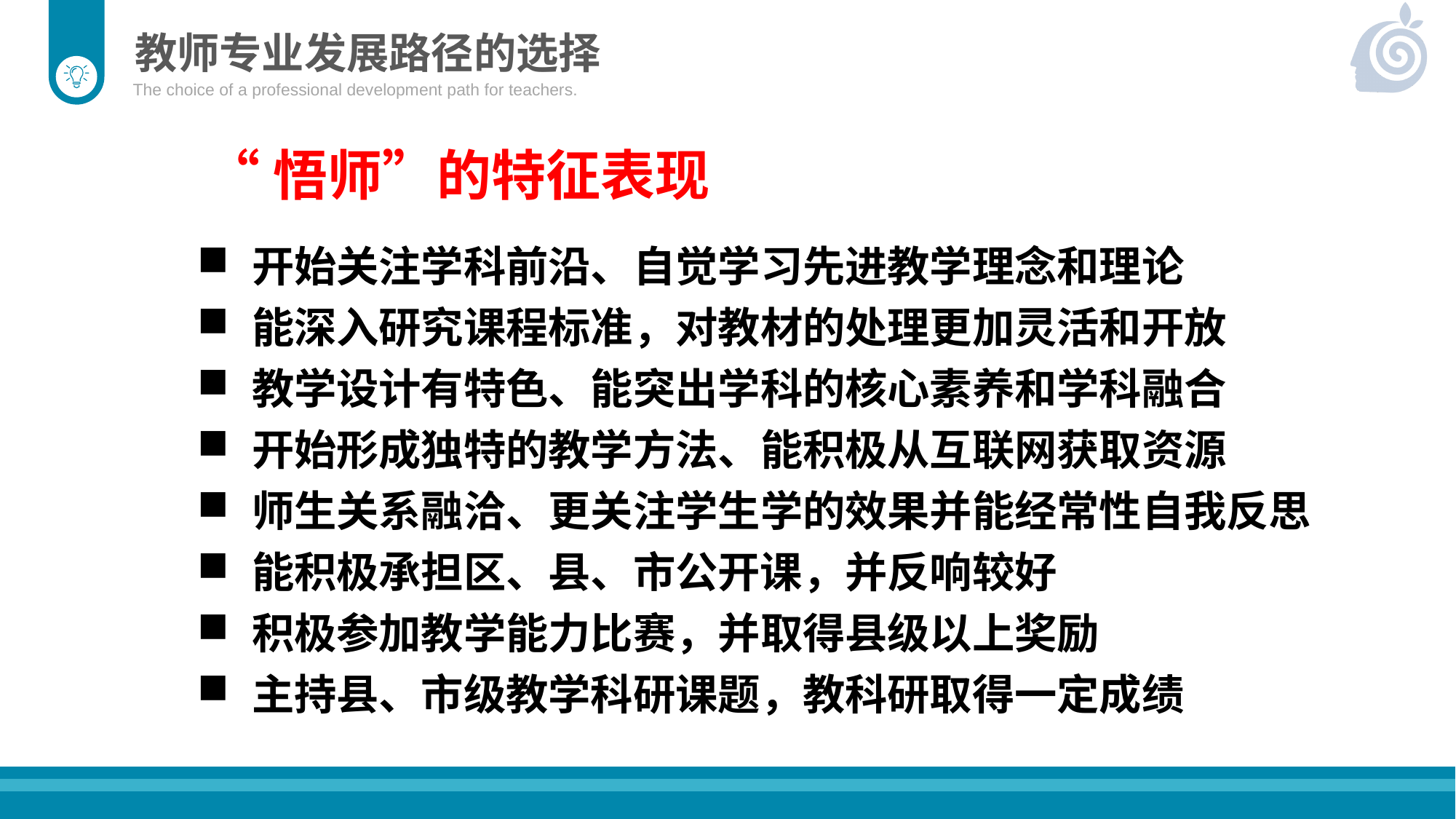

教师专业发展路径的选择
The choice of a professional development path for teachers.
“悟师”的特征表现
开始关注学科前沿、自觉学习先进教学理念和理论
能深入研究课程标准，对教材的处理更加灵活和开放
教学设计有特色、能突出学科的核心素养和学科融合
开始形成独特的教学方法、能积极从互联网获取资源
师生关系融洽、更关注学生学的效果并能经常性自我反思
能积极承担区、县、市公开课，并反响较好
积极参加教学能力比赛，并取得县级以上奖励
主持县、市级教学科研课题，教科研取得一定成绩